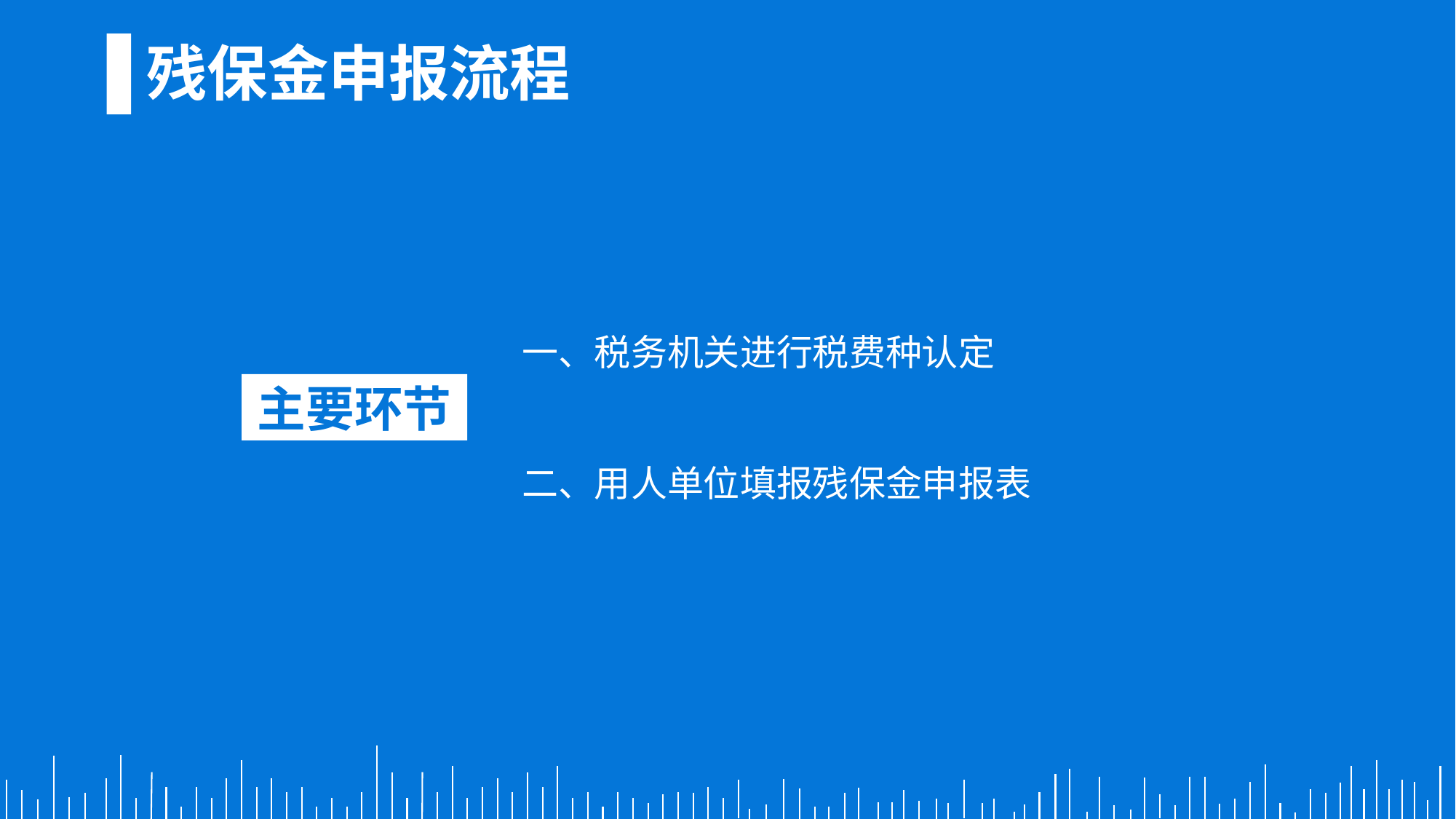

残保金申报流程

    一、税务机关进行税费种认定

    二、用人单位填报残保金申报表
主要环节